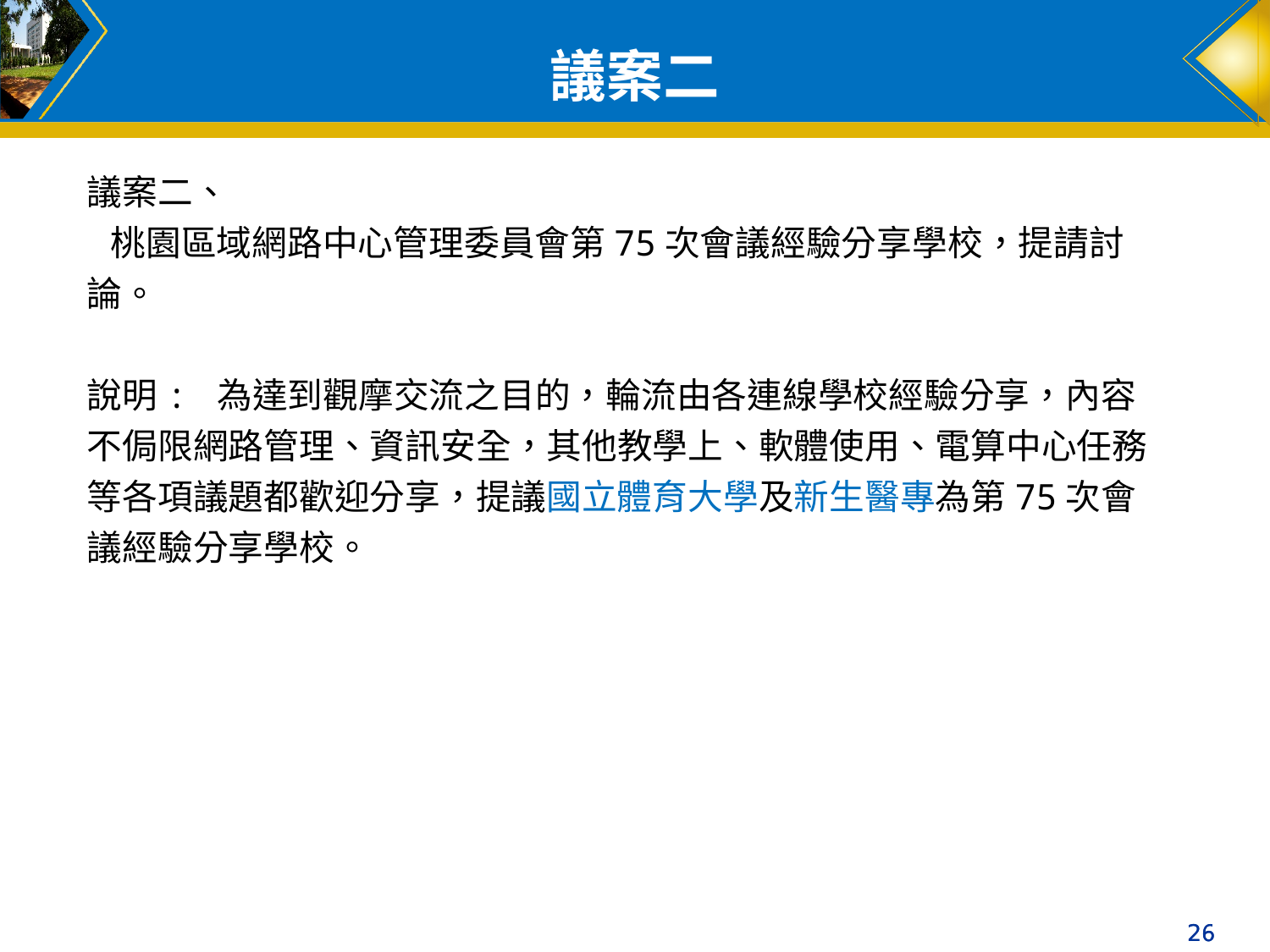

# 議案二
議案二、
   桃園區域網路中心管理委員會第75次會議經驗分享學校，提請討論。

說明: 為達到觀摩交流之目的，輪流由各連線學校經驗分享，內容不侷限網路管理、資訊安全，其他教學上、軟體使用、電算中心任務等各項議題都歡迎分享，提議國立體育大學及新生醫專為第75次會議經驗分享學校。
26
26